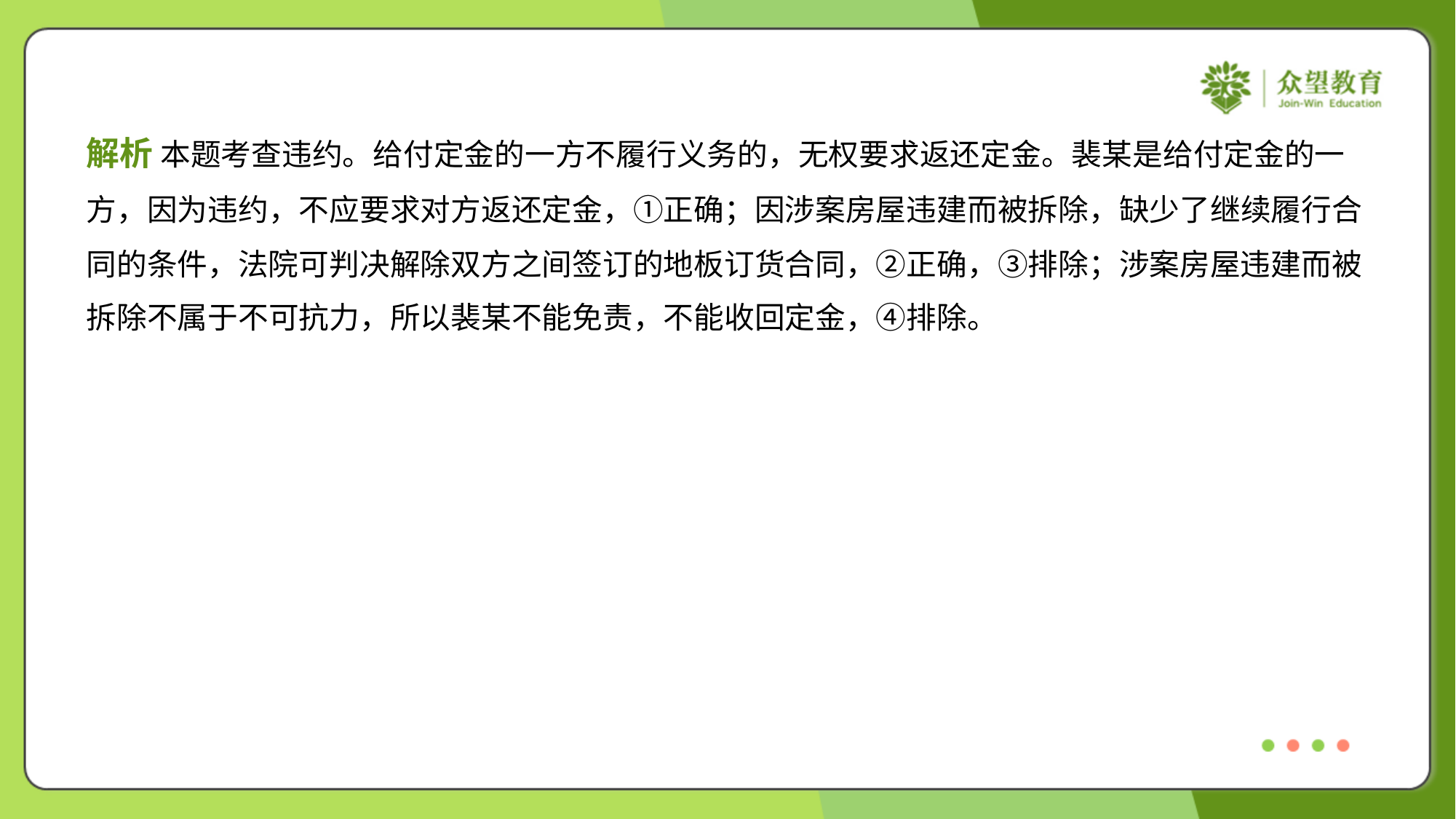

解析 本题考查违约。给付定金的一方不履行义务的，无权要求返还定金。裴某是给付定金的一
方，因为违约，不应要求对方返还定金，①正确；因涉案房屋违建而被拆除，缺少了继续履行合
同的条件，法院可判决解除双方之间签订的地板订货合同，②正确，③排除；涉案房屋违建而被
拆除不属于不可抗力，所以裴某不能免责，不能收回定金，④排除。